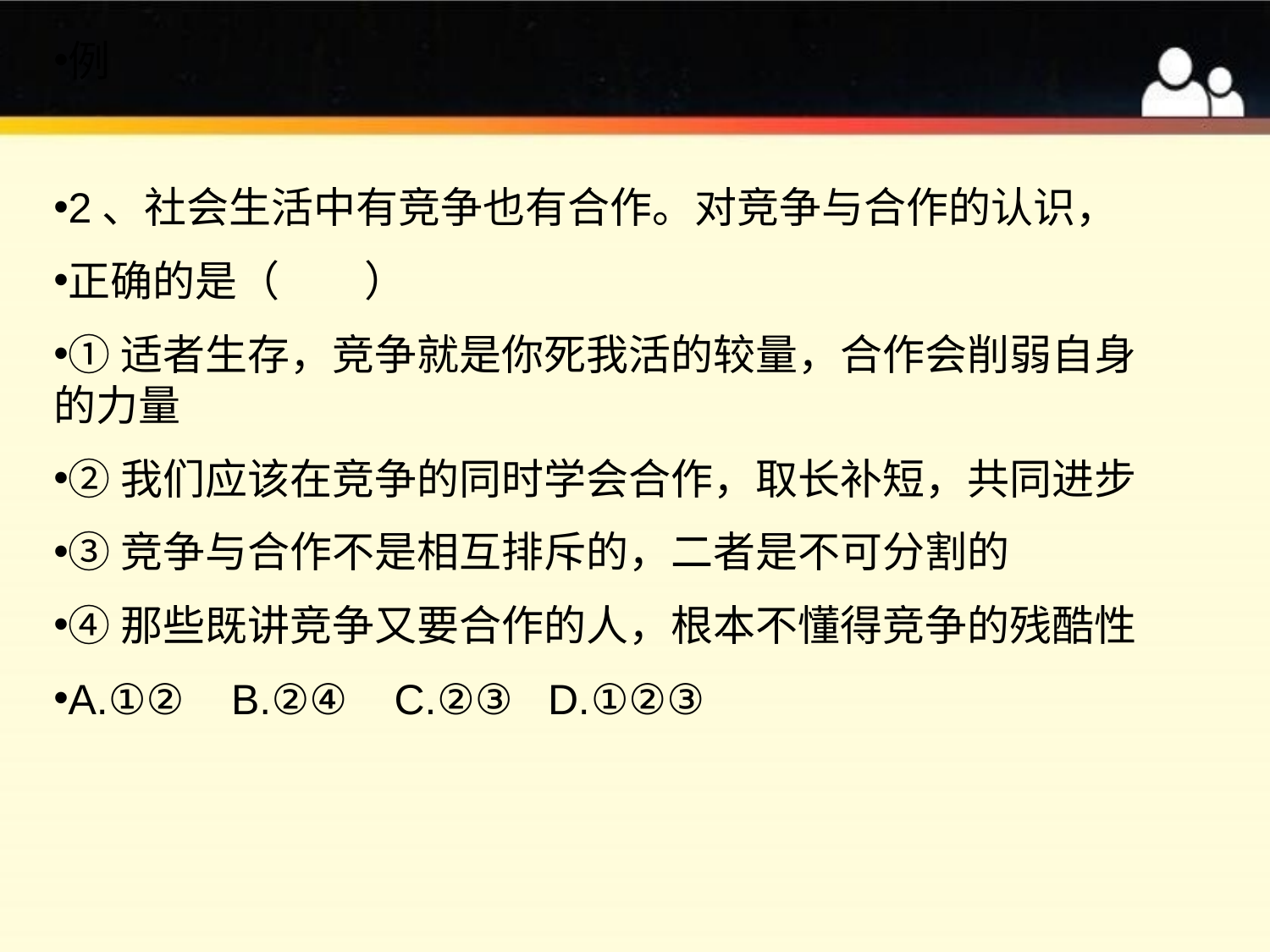

例

2、社会生活中有竞争也有合作。对竞争与合作的认识，
正确的是（　　）
①适者生存，竞争就是你死我活的较量，合作会削弱自身的力量
②我们应该在竞争的同时学会合作，取长补短，共同进步
③竞争与合作不是相互排斥的，二者是不可分割的
④那些既讲竞争又要合作的人，根本不懂得竞争的残酷性
A.①②    B.②④    C.②③   D.①②③